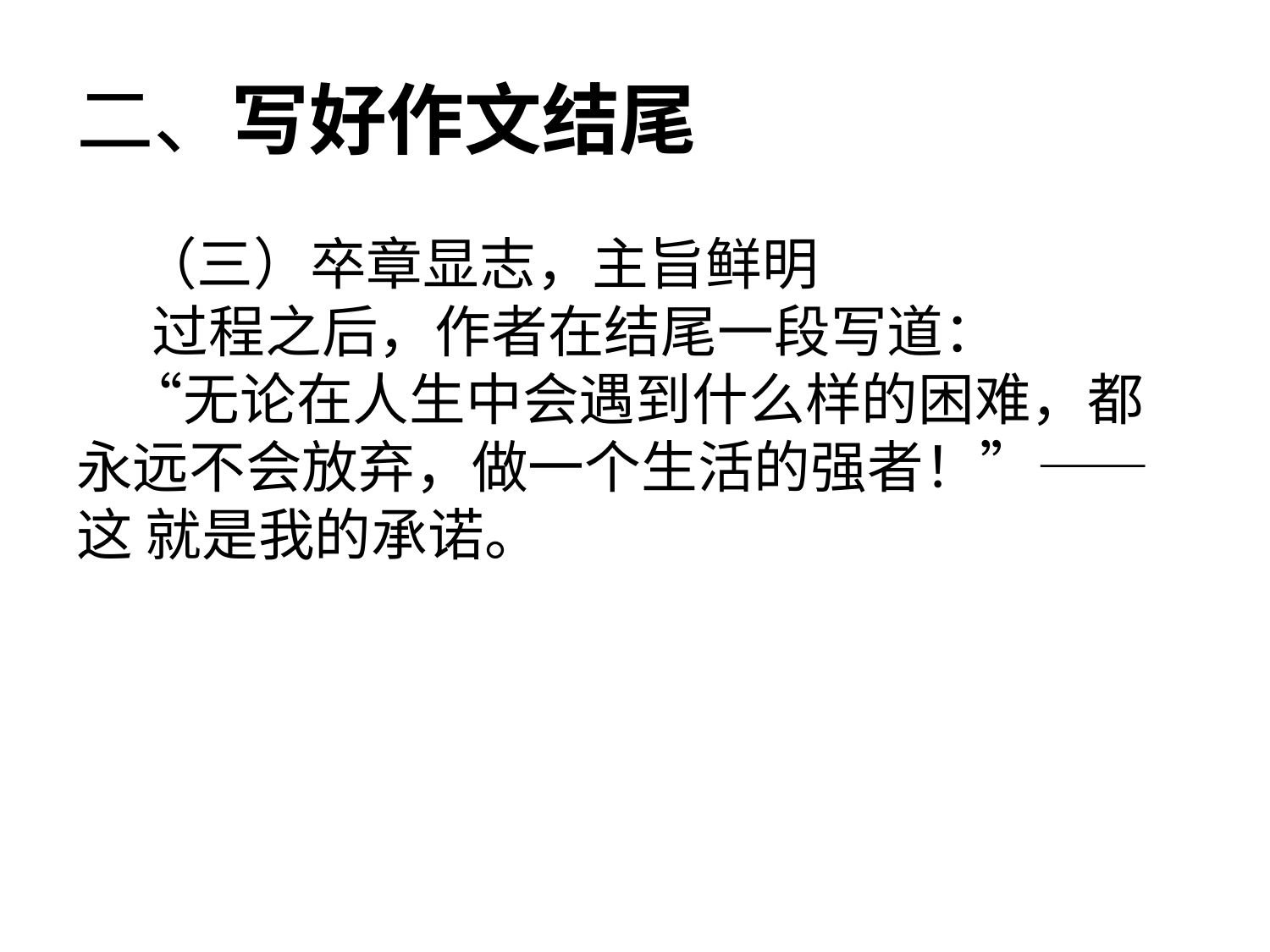

# 二、写好作文结尾
    （三）卒章显志，主旨鲜明
      过程之后，作者在结尾一段写道：
    “无论在人生中会遇到什么样的困难，都永远不会放弃，做一个生活的强者！”——这 就是我的承诺。